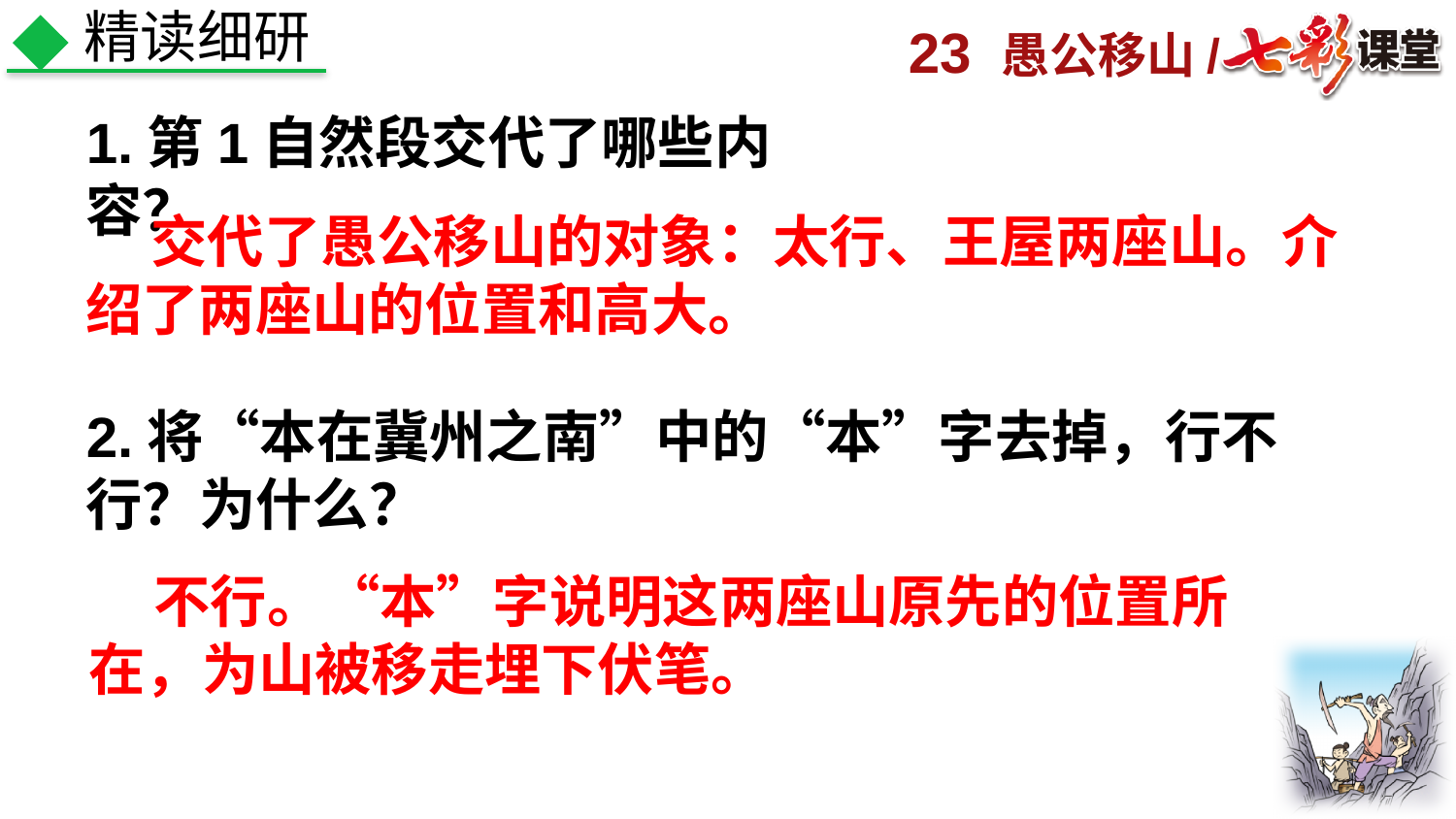

精读细研

1.第1自然段交代了哪些内容？
    交代了愚公移山的对象：太行、王屋两座山。介绍了两座山的位置和高大。
2.将“本在冀州之南”中的“本”字去掉，行不行？为什么？
    不行。“本”字说明这两座山原先的位置所在，为山被移走埋下伏笔。